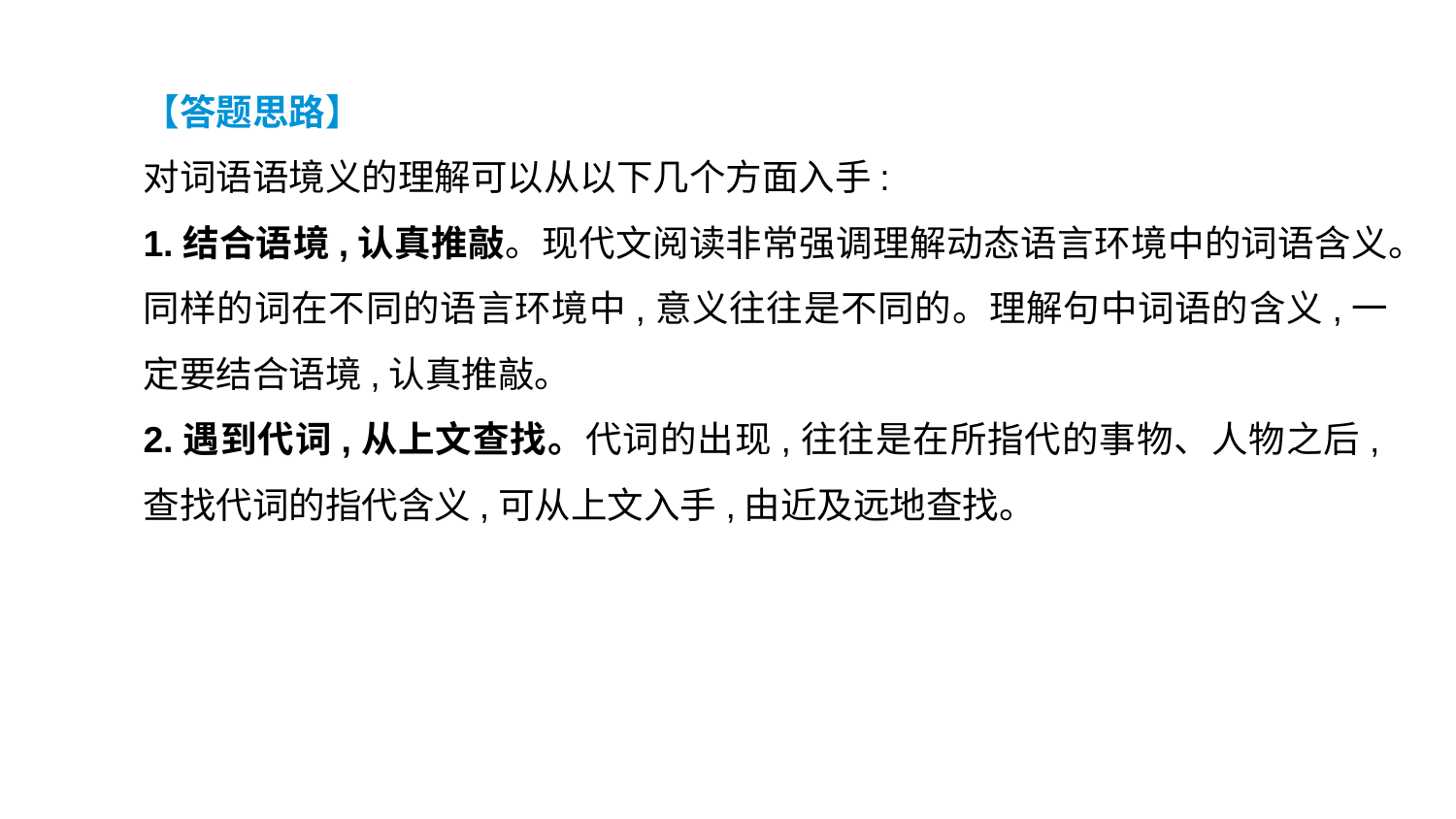

【答题思路】
对词语语境义的理解可以从以下几个方面入手:
1.结合语境,认真推敲。现代文阅读非常强调理解动态语言环境中的词语含义。同样的词在不同的语言环境中,意义往往是不同的。理解句中词语的含义,一定要结合语境,认真推敲。
2.遇到代词,从上文查找。代词的出现,往往是在所指代的事物、人物之后,查找代词的指代含义,可从上文入手,由近及远地查找。